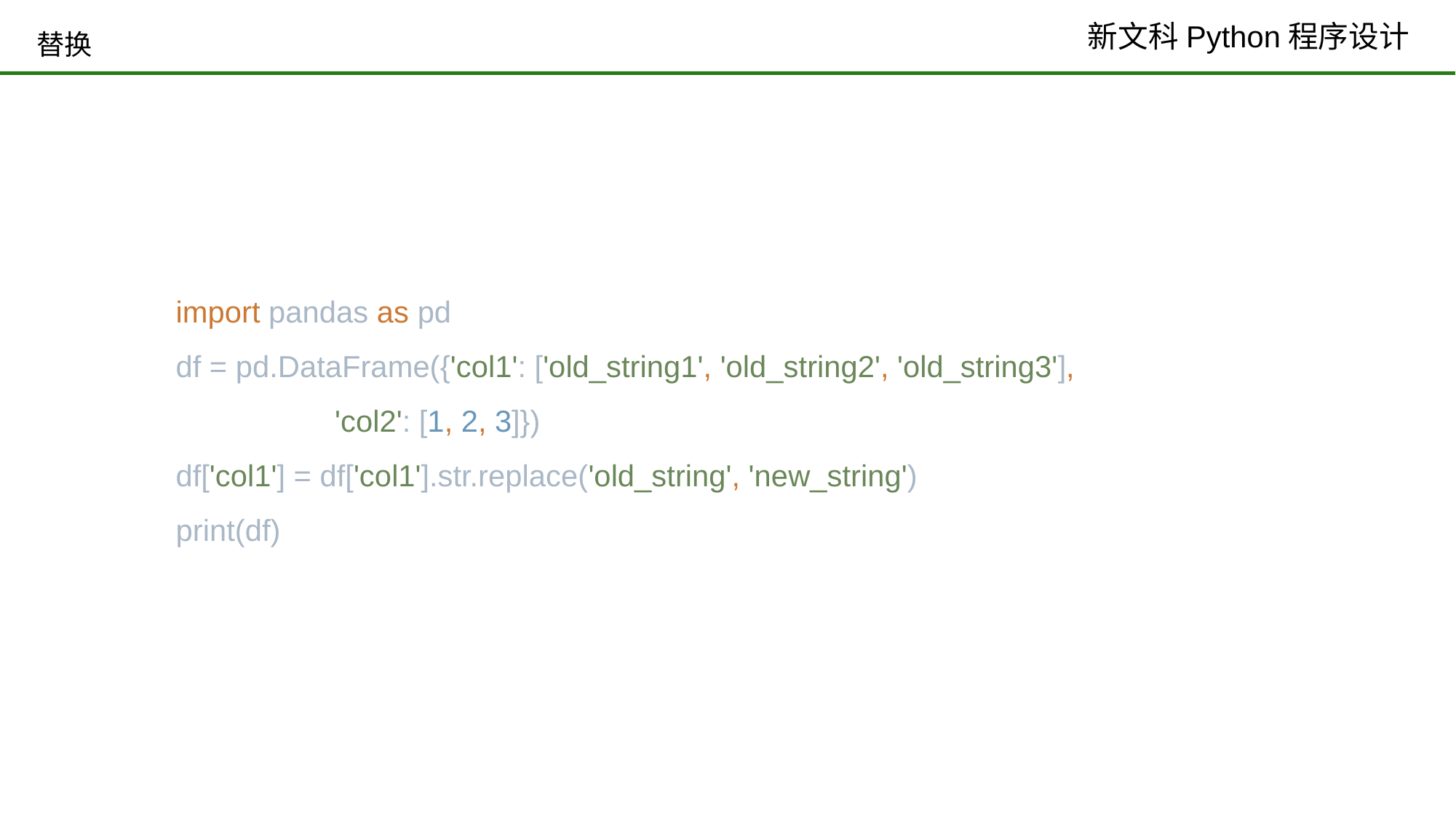

# 替换
import pandas as pd
df = pd.DataFrame({'col1': ['old_string1', 'old_string2', 'old_string3'],
                   'col2': [1, 2, 3]})
df['col1'] = df['col1'].str.replace('old_string', 'new_string')
print(df)